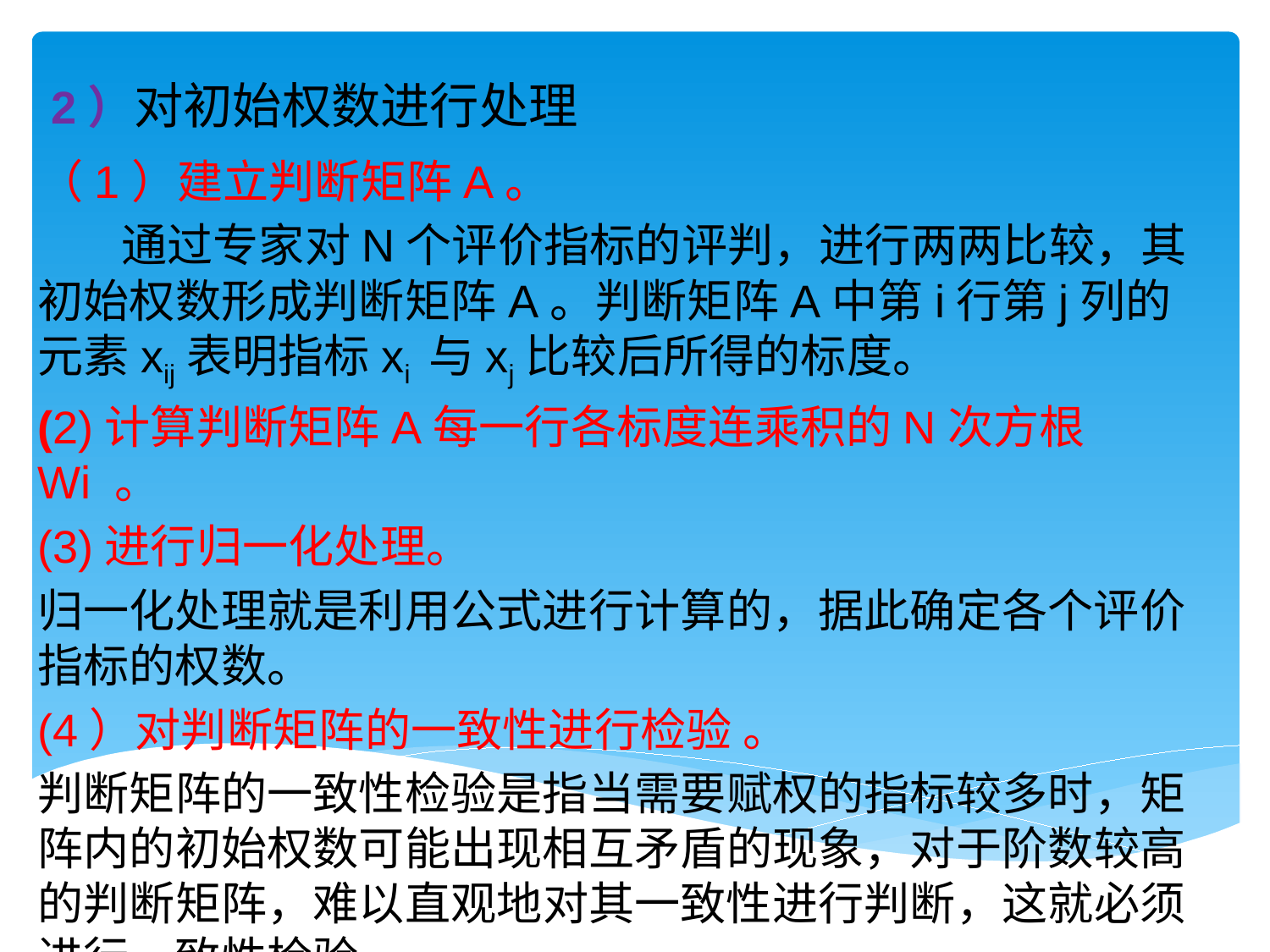

# 2）对初始权数进行处理
（1）建立判断矩阵A。
       通过专家对N个评价指标的评判，进行两两比较，其初始权数形成判断矩阵A。判断矩阵A中第i行第j列的元素xij表明指标xi 与xj比较后所得的标度。
(2)计算判断矩阵A每一行各标度连乘积的N次方根Wi 。
(3)进行归一化处理。
归一化处理就是利用公式进行计算的，据此确定各个评价指标的权数。
(4）对判断矩阵的一致性进行检验 。
判断矩阵的一致性检验是指当需要赋权的指标较多时，矩阵内的初始权数可能出现相互矛盾的现象，对于阶数较高的判断矩阵，难以直观地对其一致性进行判断，这就必须进行一致性检验。